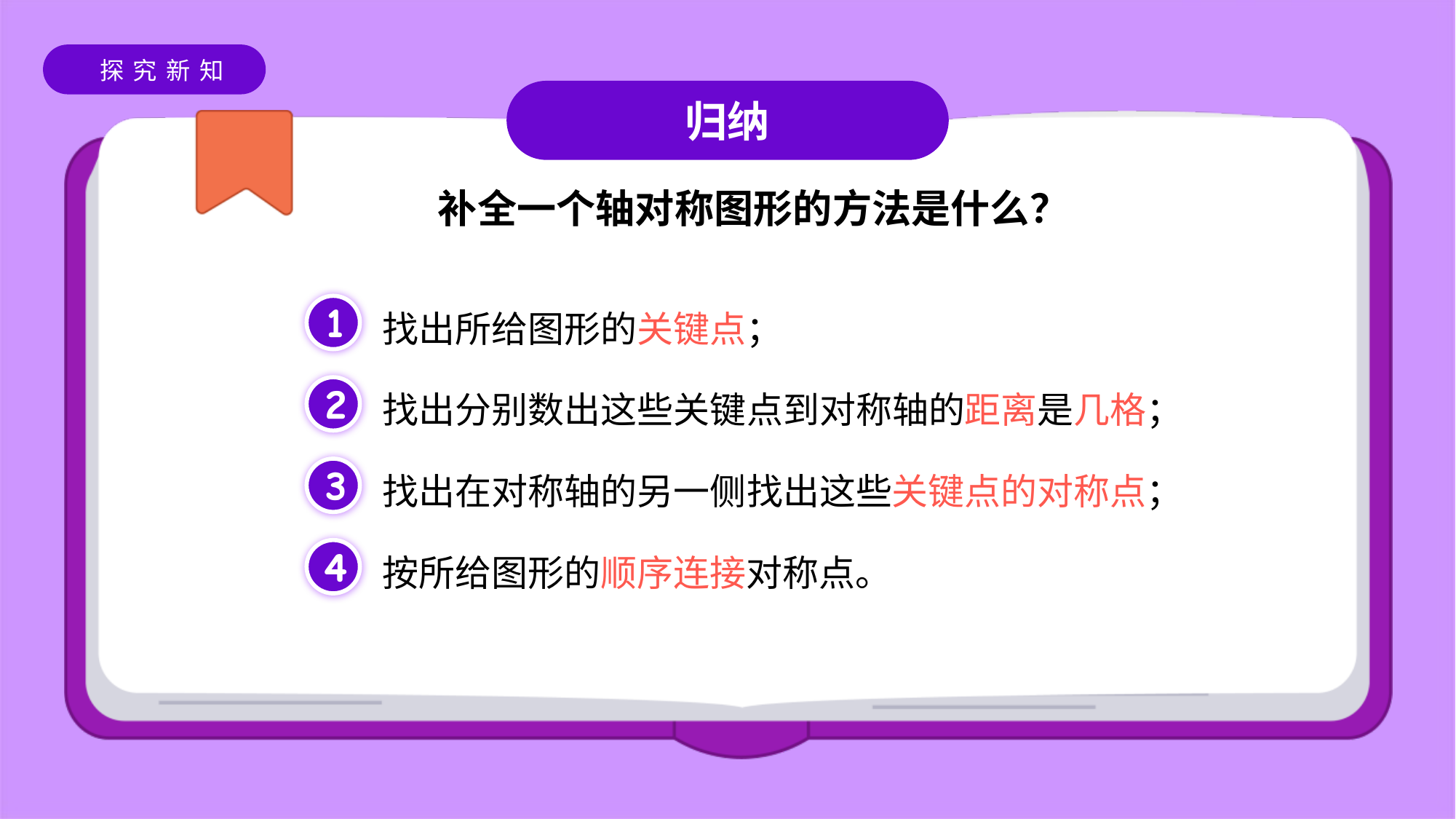

归纳
补全一个轴对称图形的方法是什么？
找出所给图形的关键点；
1
找出分别数出这些关键点到对称轴的距离是几格；
2
找出在对称轴的另一侧找出这些关键点的对称点；
3
按所给图形的顺序连接对称点。
4